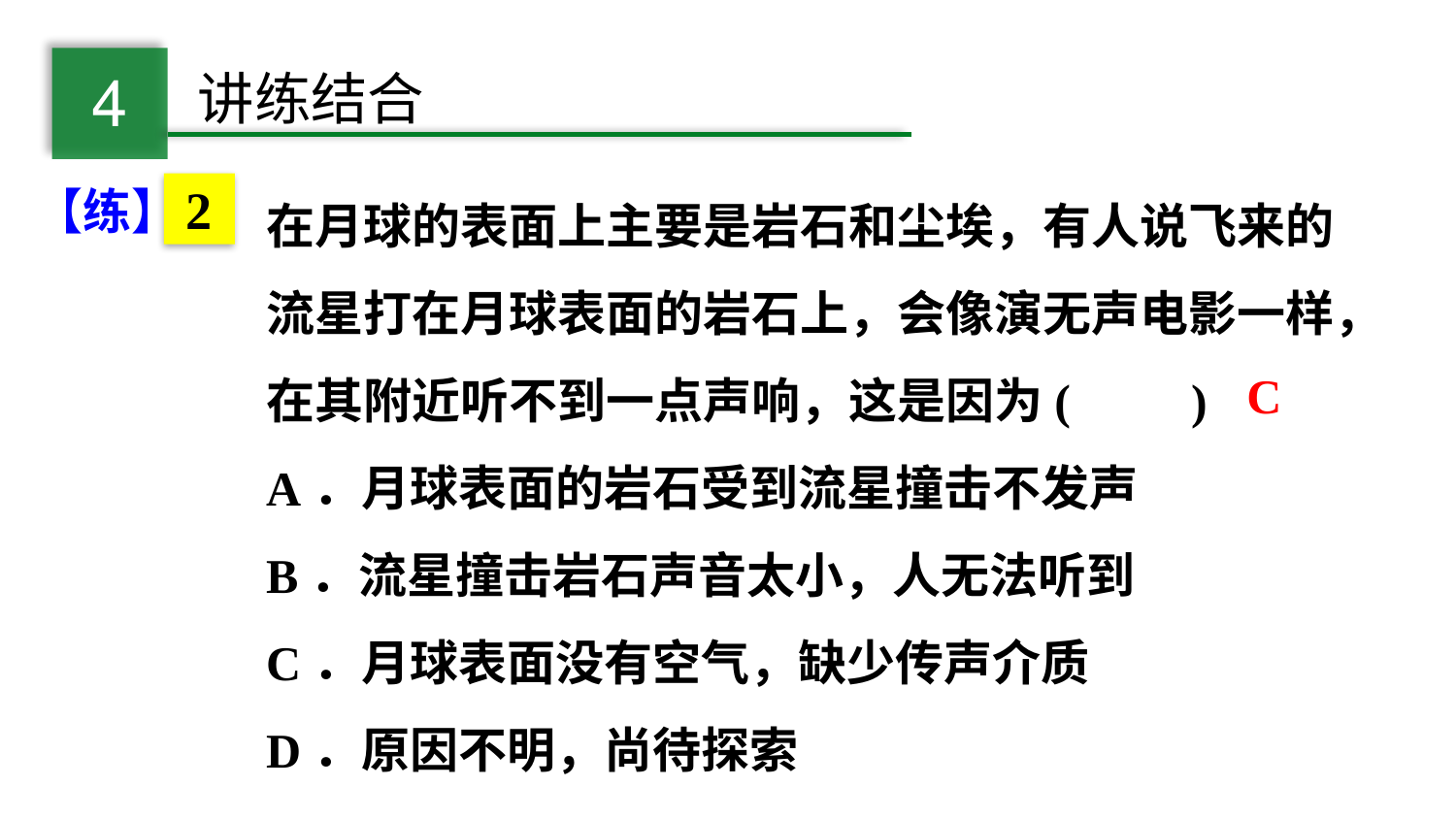

在月球的表面上主要是岩石和尘埃，有人说飞来的流星打在月球表面的岩石上，会像演无声电影一样，在其附近听不到一点声响，这是因为(　　)
A．月球表面的岩石受到流星撞击不发声
B．流星撞击岩石声音太小，人无法听到
C．月球表面没有空气，缺少传声介质
D．原因不明，尚待探索
2
【练】
C